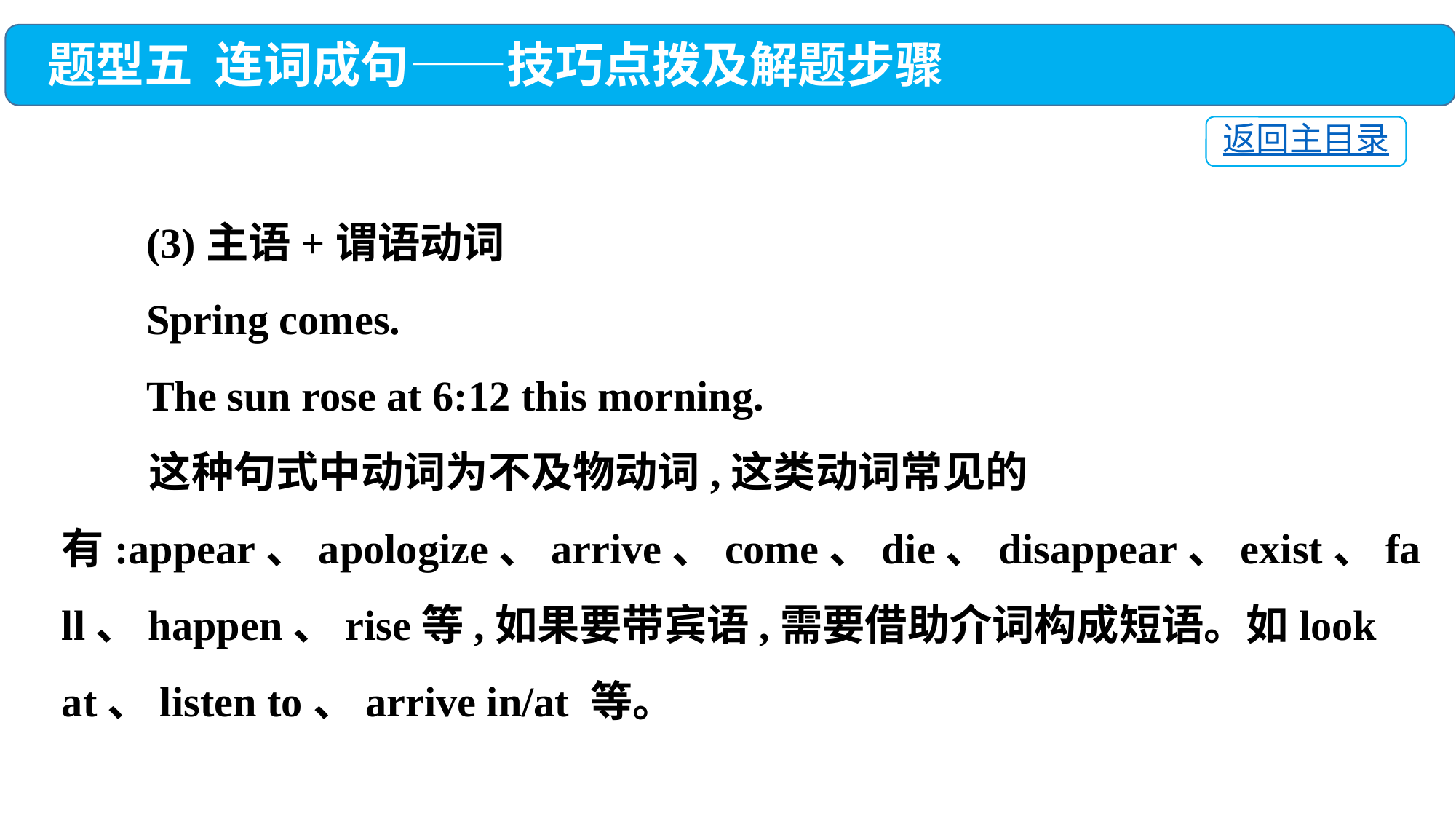

题型五  连词成句——技巧点拨及解题步骤
返回主目录
        (3)主语+谓语动词
        Spring comes.
        The sun rose at 6:12 this morning.
        这种句式中动词为不及物动词,这类动词常见的有:appear、apologize、arrive、come、die、disappear、exist、fall、happen、rise等,如果要带宾语,需要借助介词构成短语。如look at、listen to、arrive in/at 等。